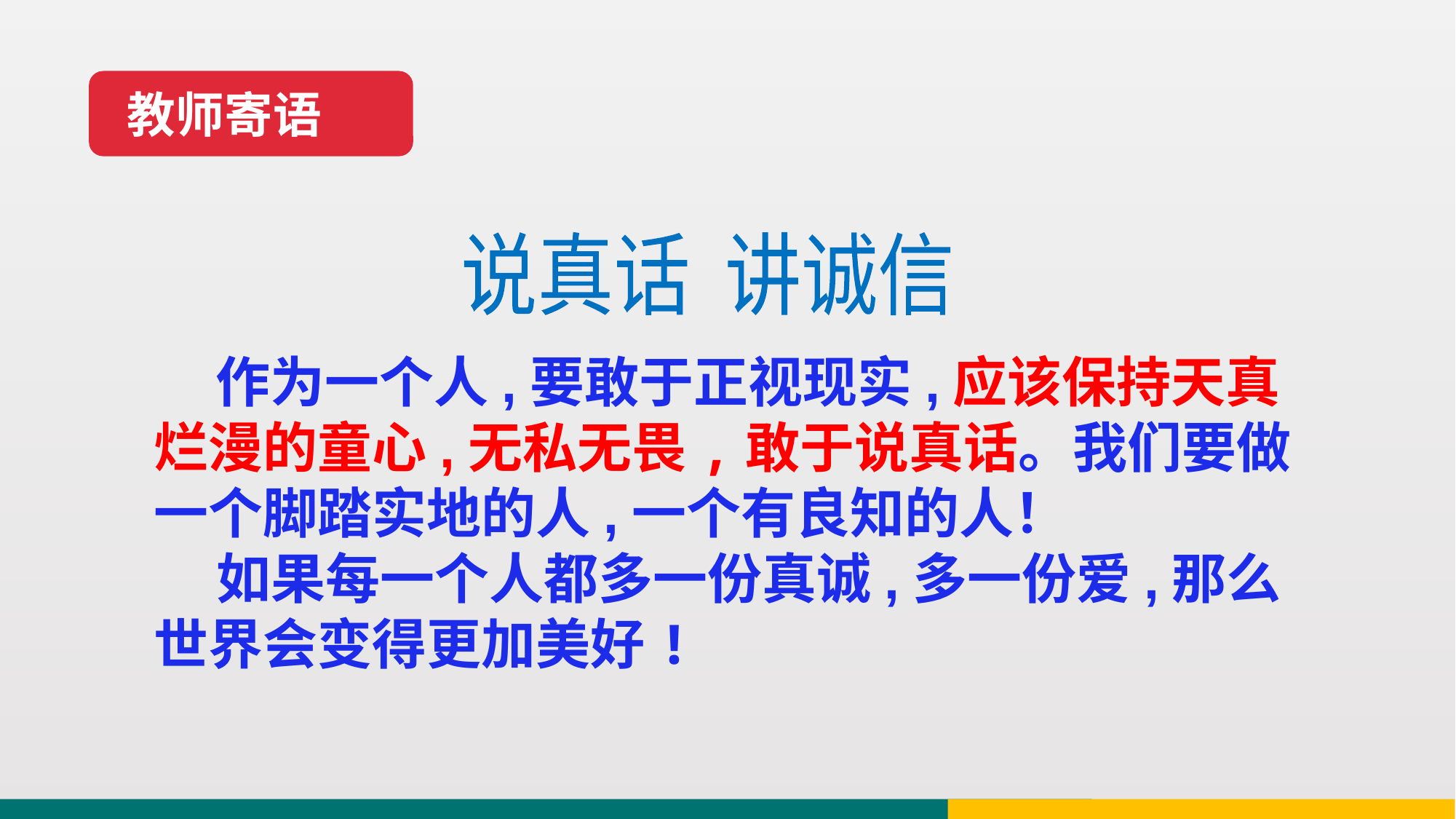

教师寄语
 说真话  讲诚信
    作为一个人,要敢于正视现实,应该保持天真烂漫的童心,无私无畏,敢于说真话。我们要做一个脚踏实地的人,一个有良知的人！
    如果每一个人都多一份真诚,多一份爱,那么世界会变得更加美好!